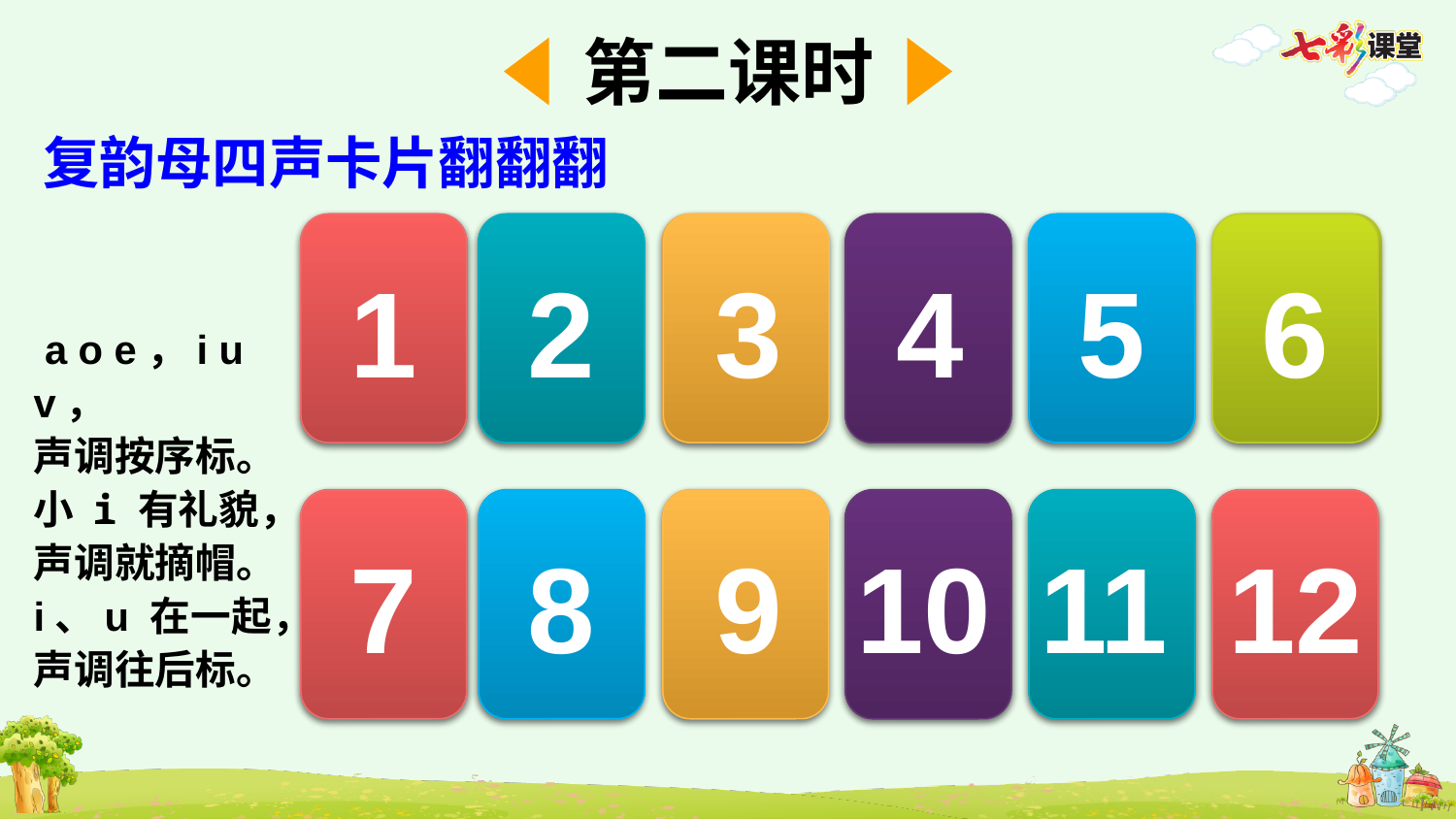

第二课时

复韵母四声卡片翻翻翻

èi

1

ǎi

2

uǐ

3

uì

4

ài

5

ěi

6
 a o e，i u v，
声调按序标。
小 i 有礼貌，
声调就摘帽。
i、u 在一起，
声调往后标。

ēi

uī

uí

ái

āi

éi

7

9

10

11

8

12